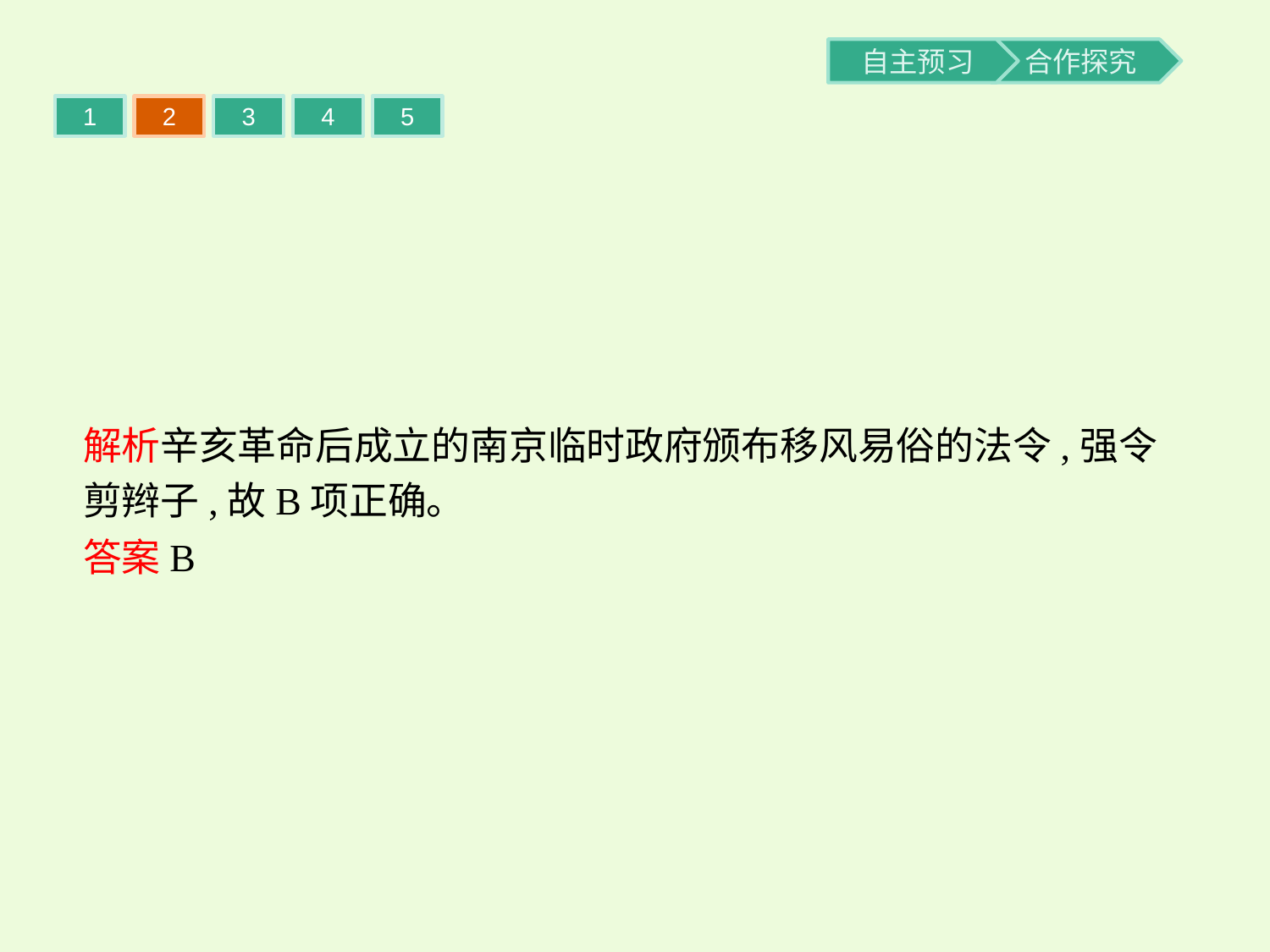

1
2
3
4
5
解析辛亥革命后成立的南京临时政府颁布移风易俗的法令,强令剪辫子,故B项正确。
答案B